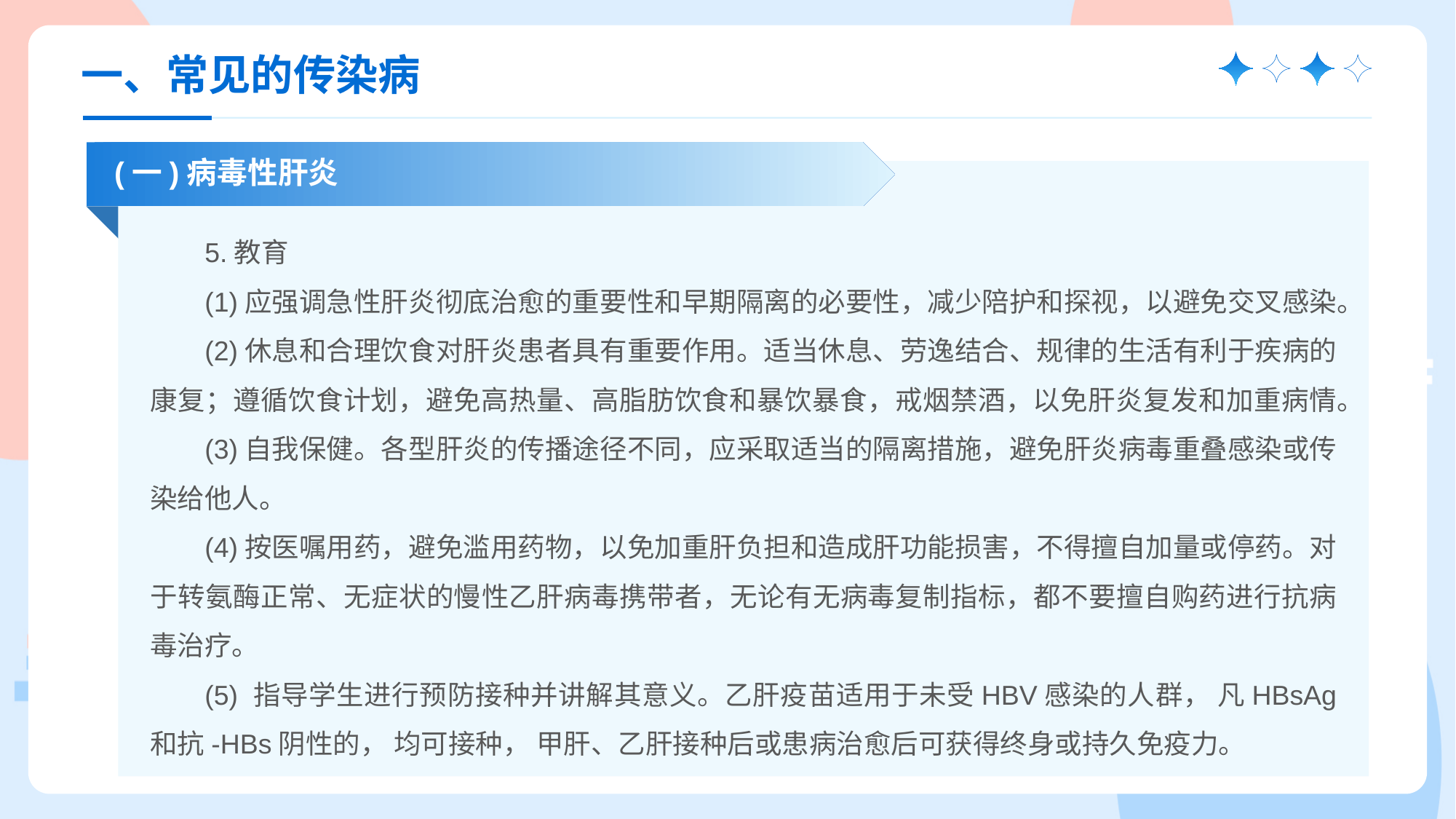

一、常见的传染病
(一)病毒性肝炎

5.教育
(1)应强调急性肝炎彻底治愈的重要性和早期隔离的必要性，减少陪护和探视，以避免交叉感染。
(2)休息和合理饮食对肝炎患者具有重要作用。适当休息、劳逸结合、规律的生活有利于疾病的康复；遵循饮食计划，避免高热量、高脂肪饮食和暴饮暴食，戒烟禁酒，以免肝炎复发和加重病情。
(3)自我保健。各型肝炎的传播途径不同，应采取适当的隔离措施，避免肝炎病毒重叠感染或传染给他人。
(4)按医嘱用药，避免滥用药物，以免加重肝负担和造成肝功能损害，不得擅自加量或停药。对于转氨酶正常、无症状的慢性乙肝病毒携带者，无论有无病毒复制指标，都不要擅自购药进行抗病毒治疗。
(5) 指导学生进行预防接种并讲解其意义。乙肝疫苗适用于未受HBV感染的人群， 凡HBsAg 和抗-HBs阴性的， 均可接种， 甲肝、乙肝接种后或患病治愈后可获得终身或持久免疫力。